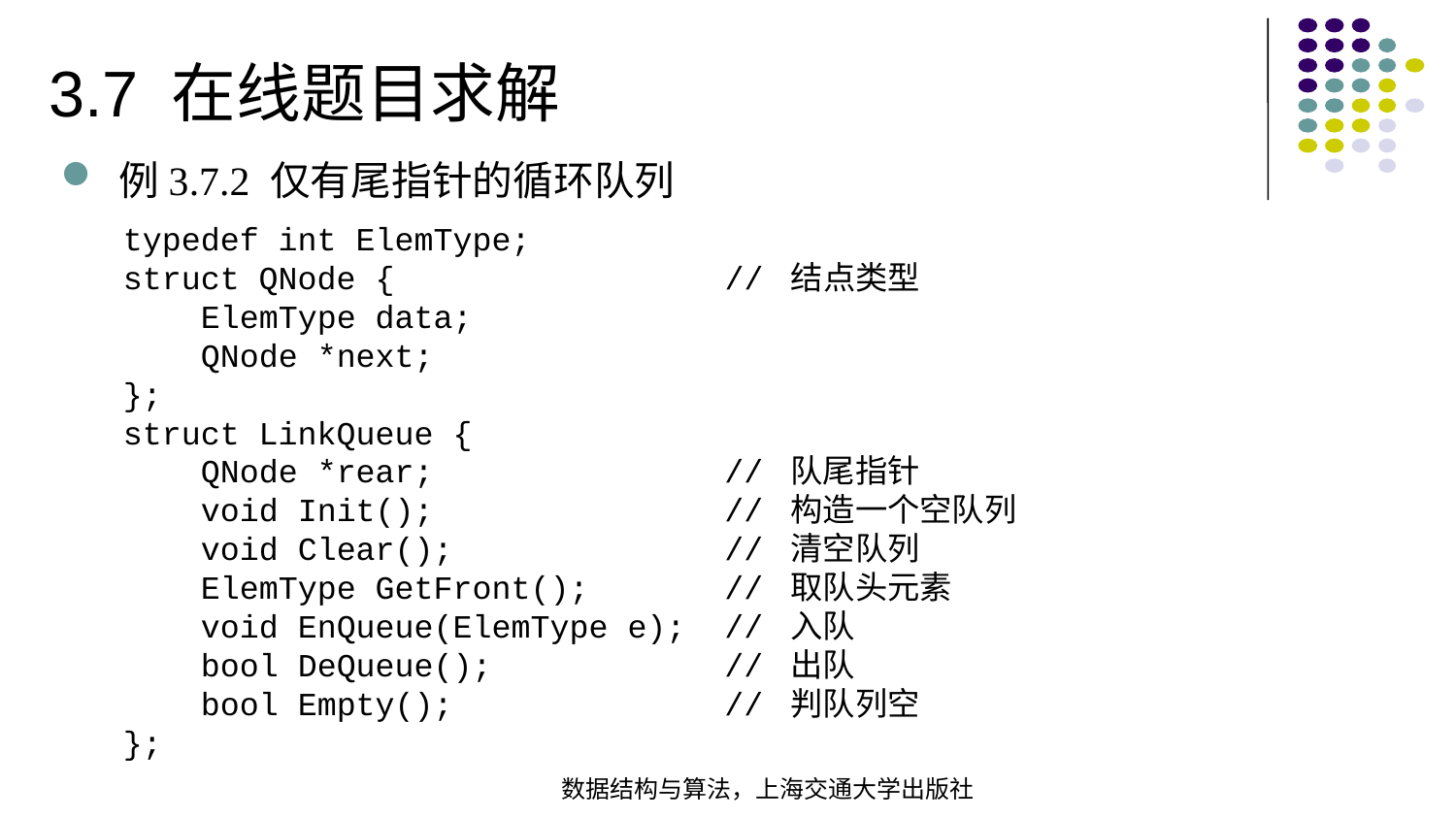

3.7 在线题目求解
例3.7.2 仅有尾指针的循环队列
typedef int ElemType;struct QNode {                 // 结点类型    ElemType data;    QNode *next;};struct LinkQueue {    QNode *rear;               // 队尾指针    void Init();               // 构造一个空队列    void Clear();              // 清空队列    ElemType GetFront();       // 取队头元素    void EnQueue(ElemType e);  // 入队    bool DeQueue();            // 出队    bool Empty();              // 判队列空};